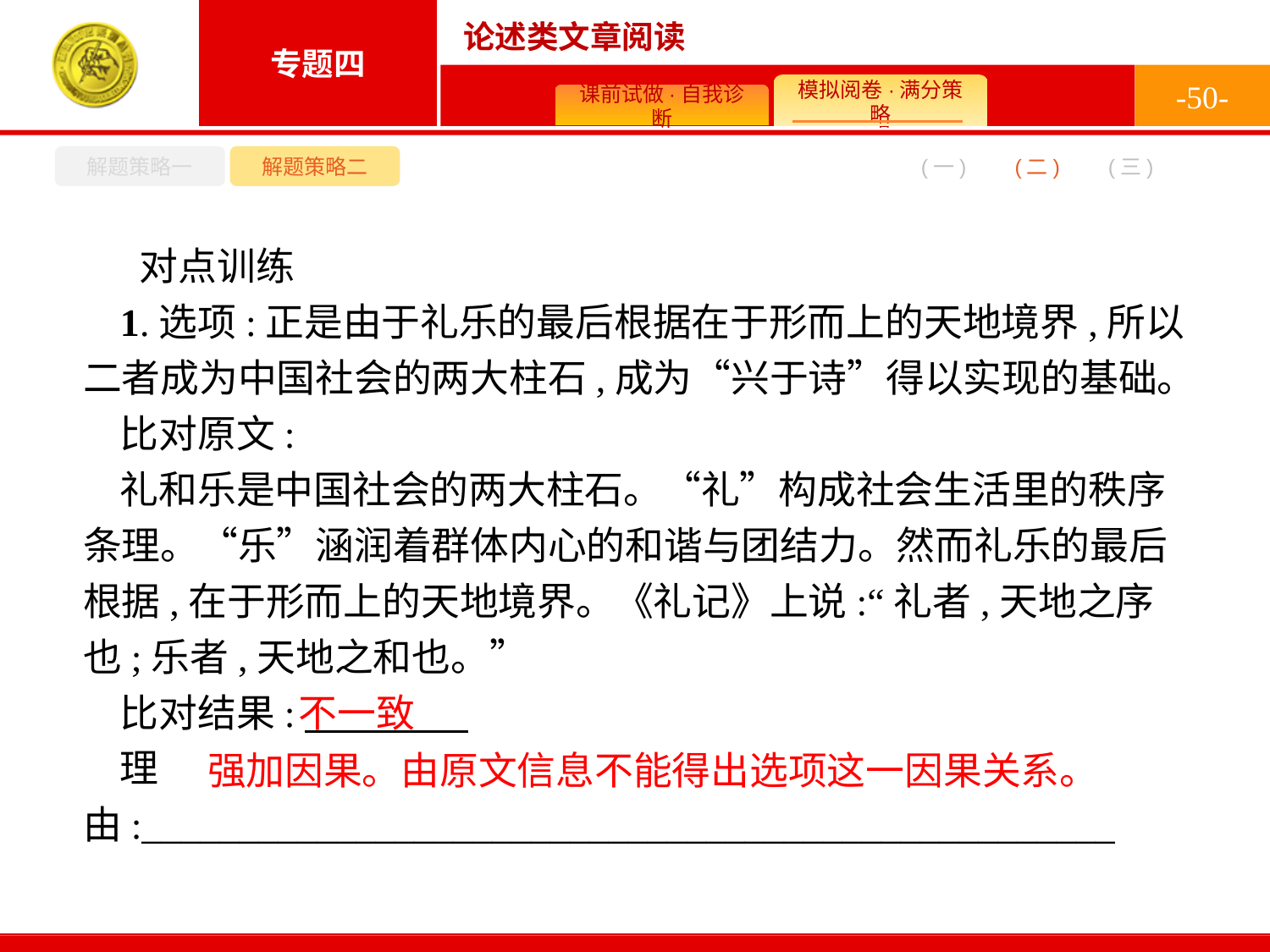

-50-
解题策略一
解题策略二
(二)
(一)
(三)
对点训练
1.选项:正是由于礼乐的最后根据在于形而上的天地境界,所以二者成为中国社会的两大柱石,成为“兴于诗”得以实现的基础。
比对原文:
礼和乐是中国社会的两大柱石。“礼”构成社会生活里的秩序条理。“乐”涵润着群体内心的和谐与团结力。然而礼乐的最后根据,在于形而上的天地境界。《礼记》上说:“礼者,天地之序也;乐者,天地之和也。”
比对结果:
理由:__________________________________________________
不一致
强加因果。由原文信息不能得出选项这一因果关系。